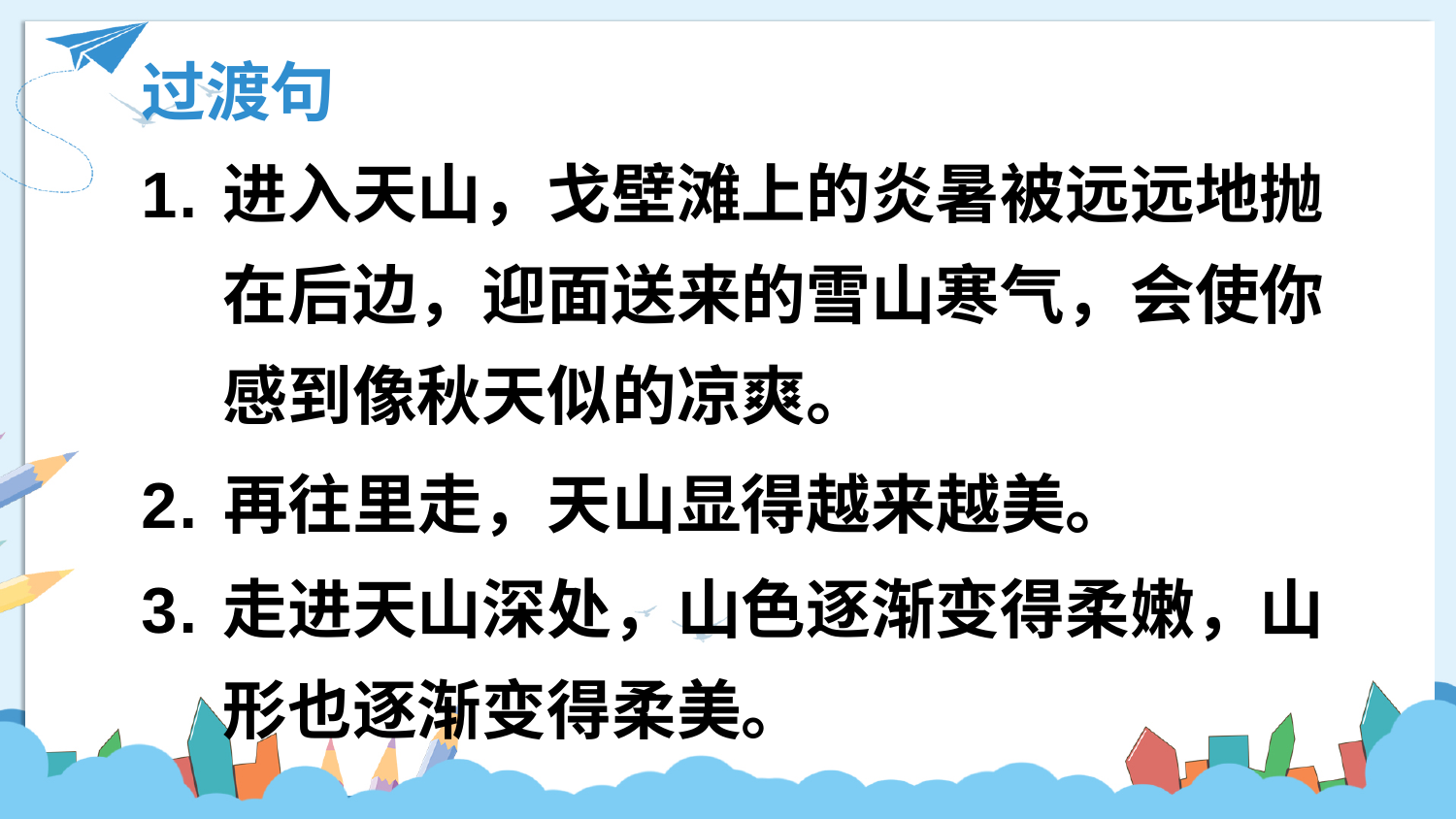

过渡句
进入天山，戈壁滩上的炎暑被远远地抛在后边，迎面送来的雪山寒气，会使你感到像秋天似的凉爽。
再往里走，天山显得越来越美。
走进天山深处，山色逐渐变得柔嫩，山形也逐渐变得柔美。